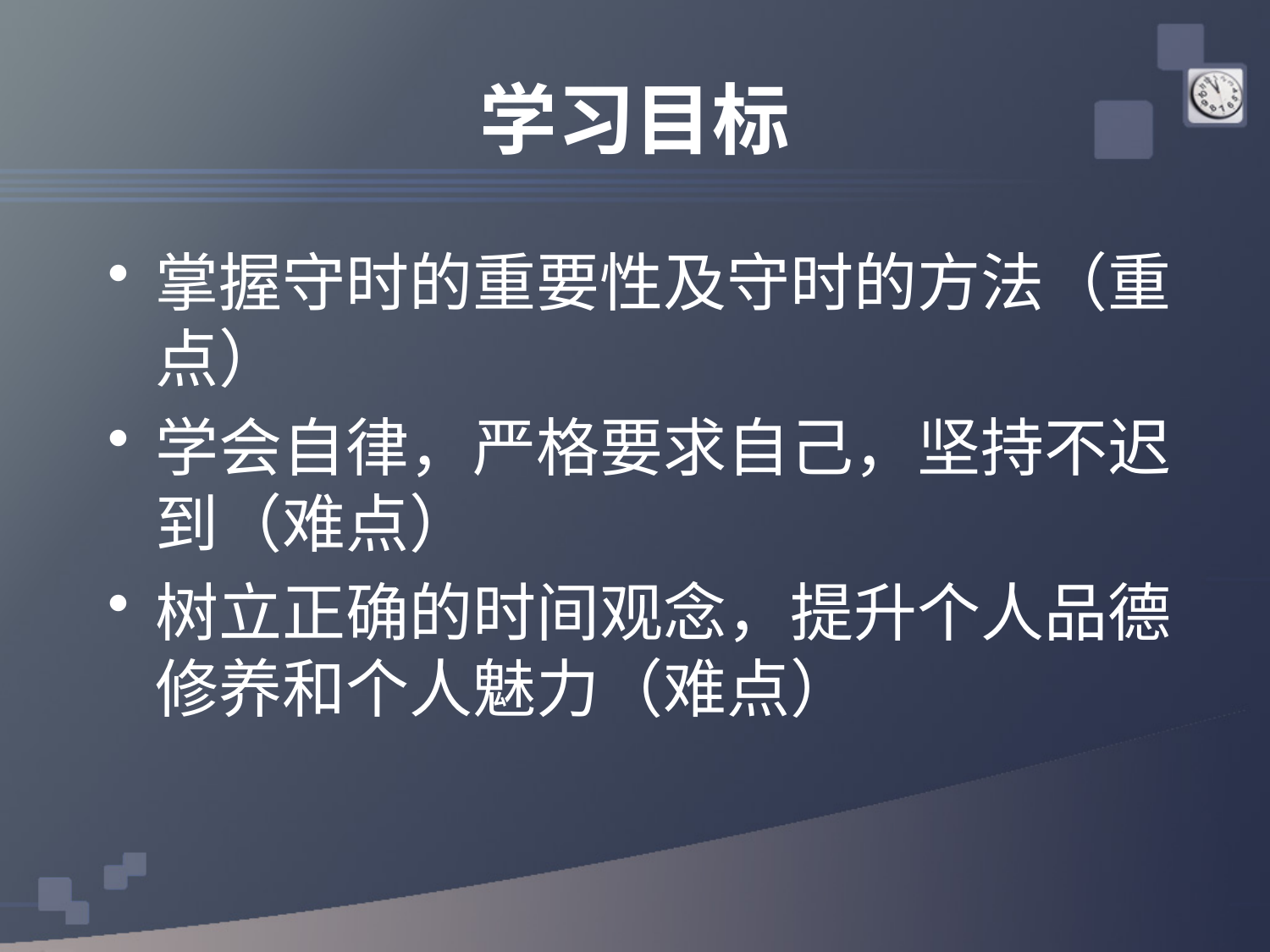

# 学习目标
掌握守时的重要性及守时的方法（重点）
学会自律，严格要求自己，坚持不迟到（难点）
树立正确的时间观念，提升个人品德修养和个人魅力（难点）